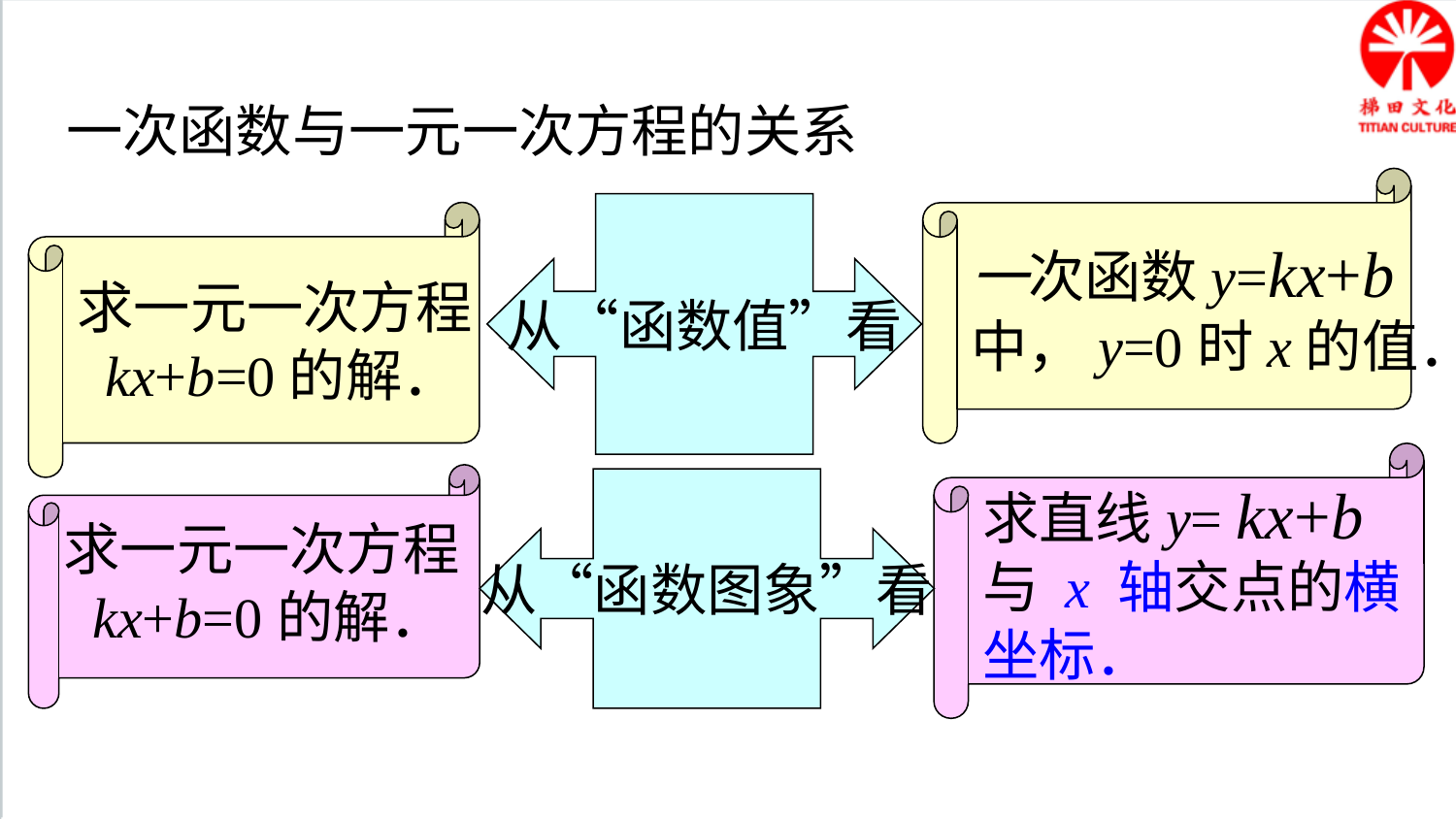

归纳总结
一次函数与一元一次方程的关系
一次函数y=kx+b
中，y=0时x的值．
从“函数值”看
求一元一次方程
  kx+b=0的解．
求直线y= kx+b
与 x 轴交点的横
坐标．

求一元一次方程
  kx+b=0的解．

从“函数图象”看